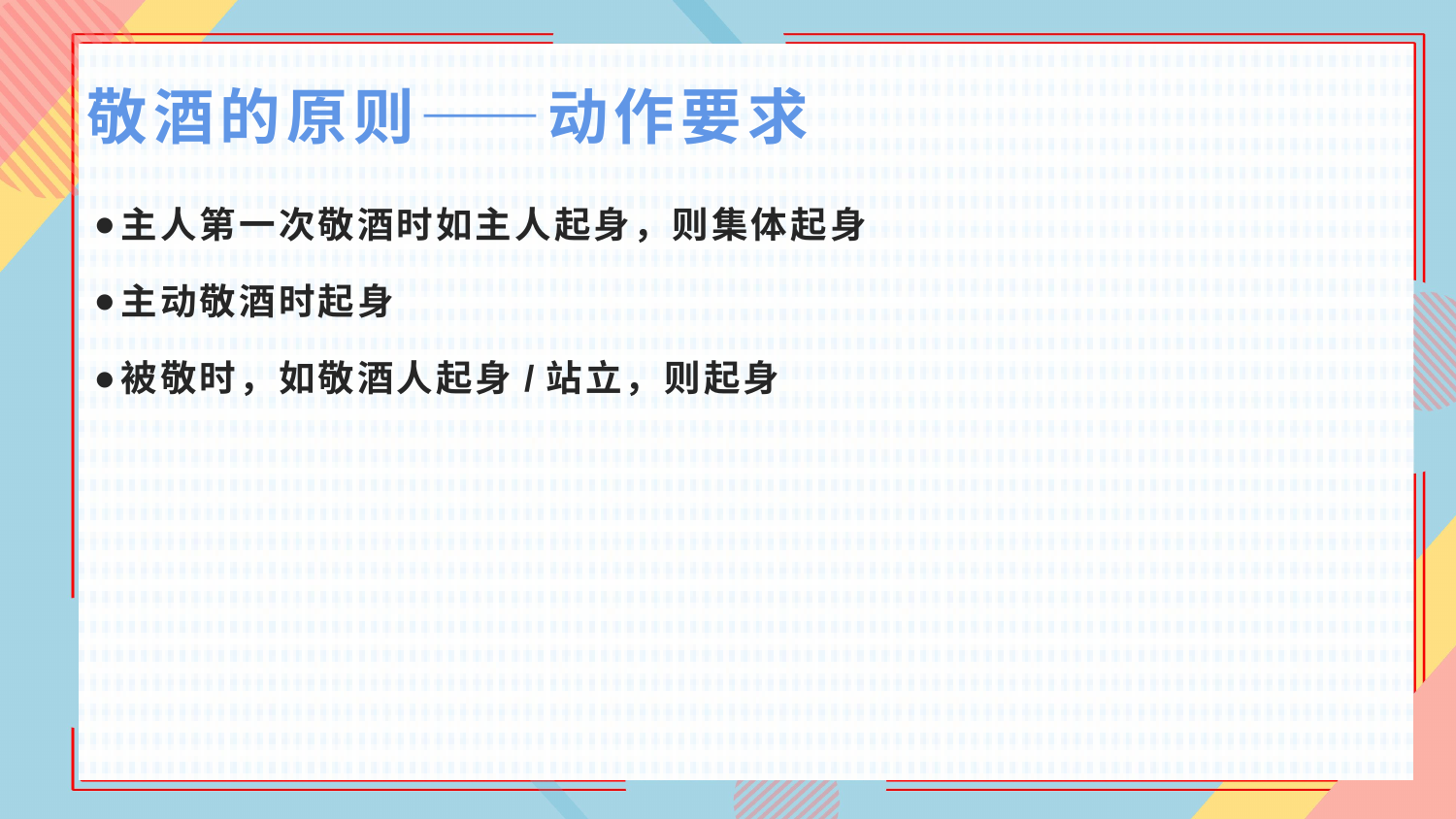

# 敬酒的原则——动作要求
主人第一次敬酒时如主人起身，则集体起身
主动敬酒时起身
被敬时，如敬酒人起身/站立，则起身